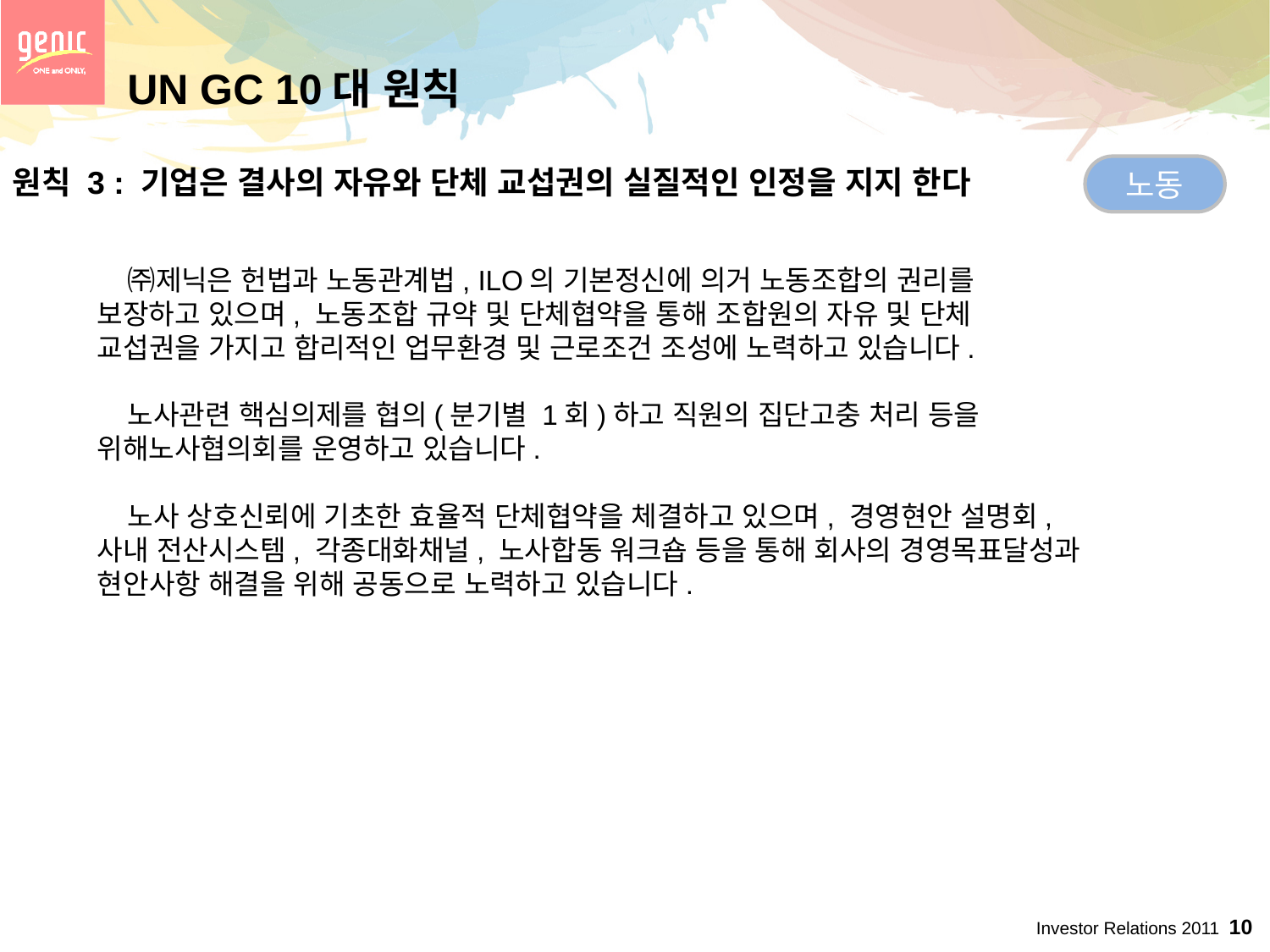

UN GC 10대 원칙
노동
원칙 3 : 기업은 결사의 자유와 단체 교섭권의 실질적인 인정을 지지 한다
   ㈜제닉은 헌법과 노동관계법, ILO의 기본정신에 의거 노동조합의 권리를 보장하고 있으며, 노동조합 규약 및 단체협약을 통해 조합원의 자유 및 단체 교섭권을 가지고 합리적인 업무환경 및 근로조건 조성에 노력하고 있습니다.

   노사관련 핵심의제를 협의(분기별 1회)하고 직원의 집단고충 처리 등을 위해노사협의회를 운영하고 있습니다.

   노사 상호신뢰에 기초한 효율적 단체협약을 체결하고 있으며, 경영현안 설명회, 사내 전산시스템, 각종대화채널, 노사합동 워크숍 등을 통해 회사의 경영목표달성과 현안사항 해결을 위해 공동으로 노력하고 있습니다.